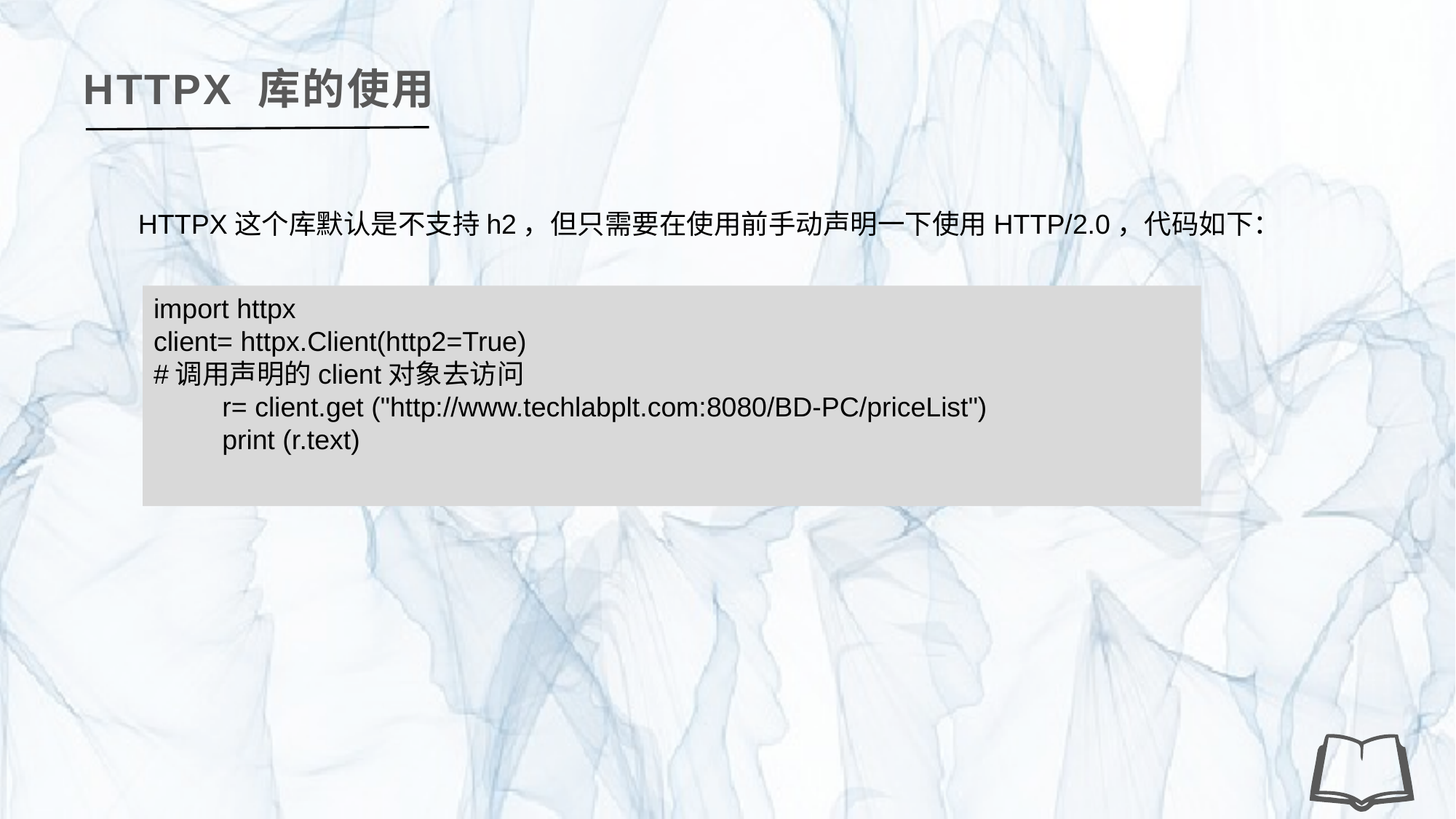

HTTPX 库的使用
HTTPX这个库默认是不支持h2，但只需要在使用前手动声明一下使用HTTP/2.0，代码如下：
import httpx
client= httpx.Client(http2=True)
#调用声明的client对象去访问
         r= client.get ("http://www.techlabplt.com:8080/BD-PC/priceList")
         print (r.text)

32